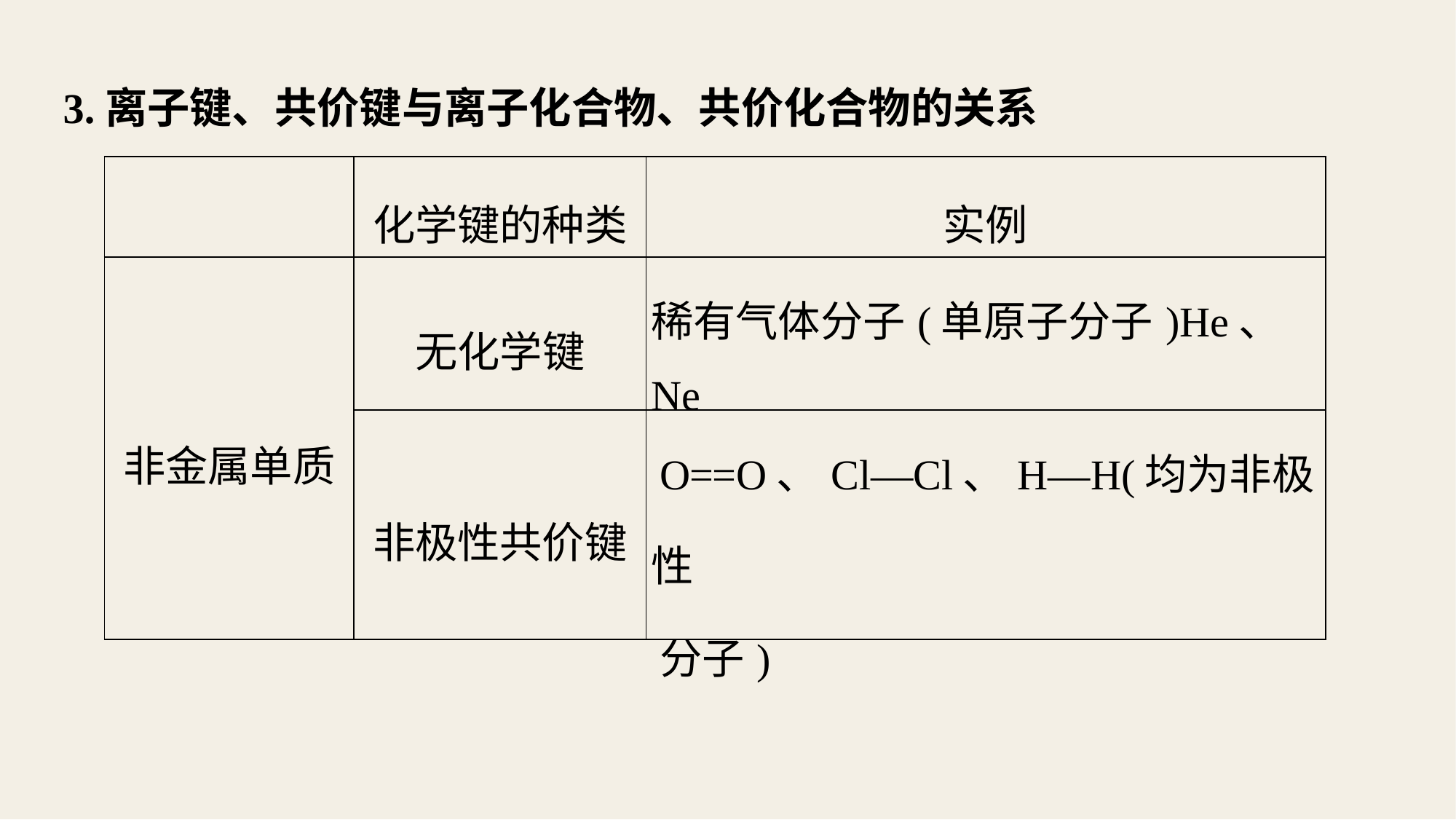

3.离子键、共价键与离子化合物、共价化合物的关系
|  | 化学键的种类 | 实例 |
| --- | --- | --- |
| 非金属单质 | 无化学键 | 稀有气体分子(单原子分子)He、Ne |
|  | 非极性共价键 | O==O、Cl—Cl、H—H(均为非极性 分子) |